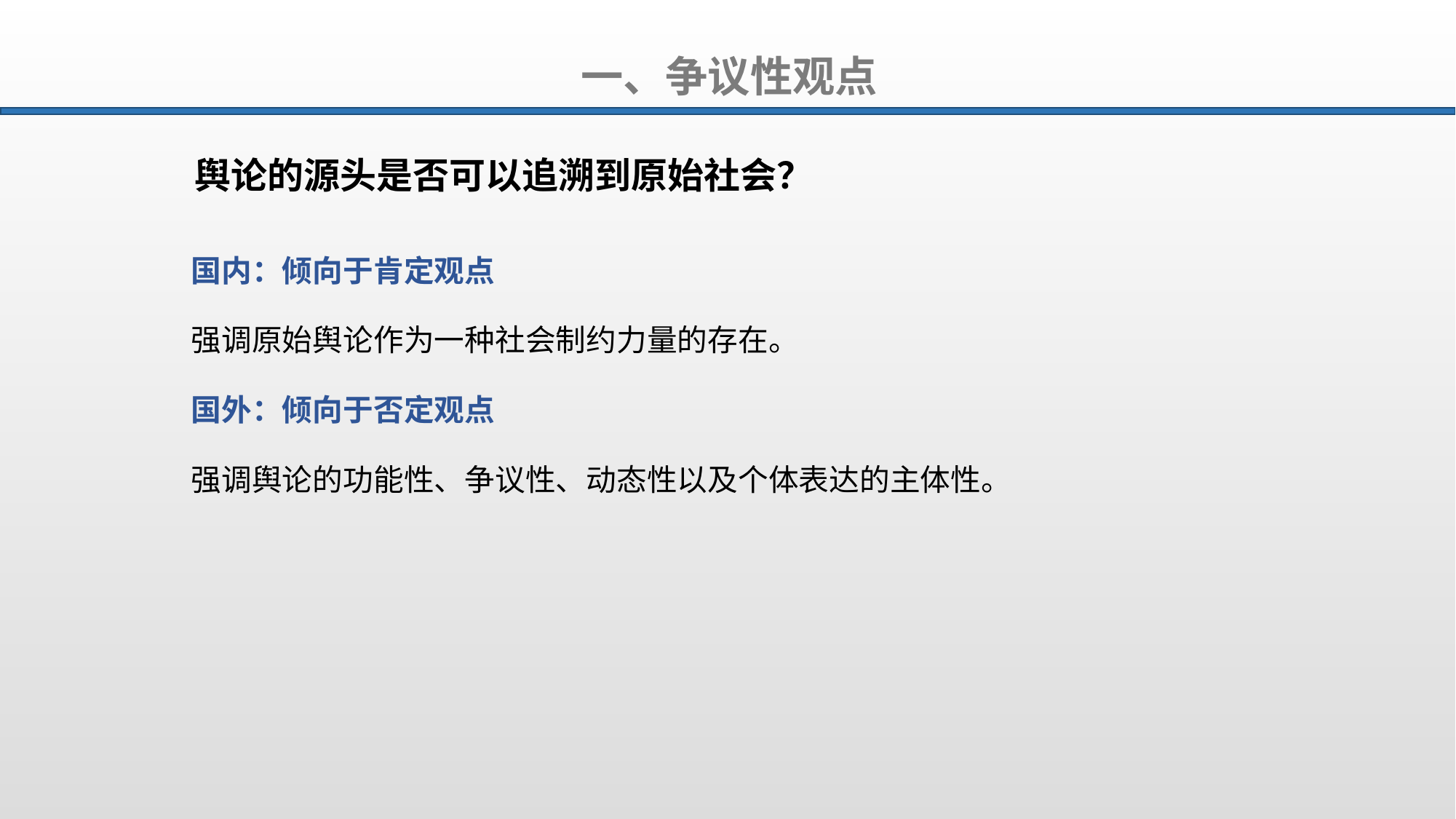

一、争议性观点

舆论的源头是否可以追溯到原始社会？
国内：倾向于肯定观点
强调原始舆论作为一种社会制约力量的存在。
国外：倾向于否定观点
强调舆论的功能性、争议性、动态性以及个体表达的主体性。